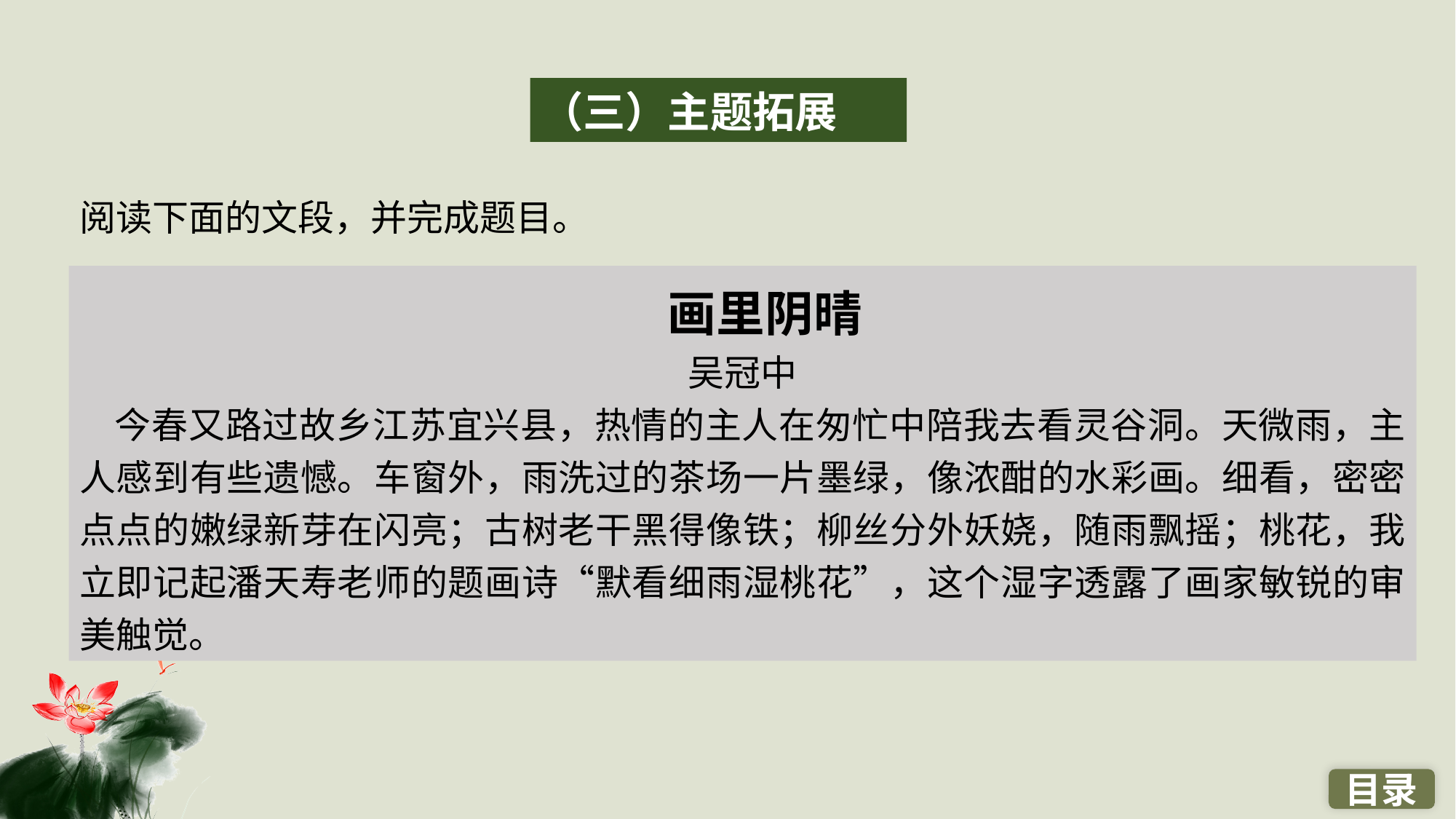

（三）主题拓展
阅读下面的文段，并完成题目。
   画里阴晴
吴冠中
   今春又路过故乡江苏宜兴县，热情的主人在匆忙中陪我去看灵谷洞。天微雨，主人感到有些遗憾。车窗外，雨洗过的茶场一片墨绿，像浓酣的水彩画。细看，密密点点的嫩绿新芽在闪亮；古树老干黑得像铁；柳丝分外妖娆，随雨飘摇；桃花，我立即记起潘天寿老师的题画诗“默看细雨湿桃花”，这个湿字透露了画家敏锐的审美触觉。